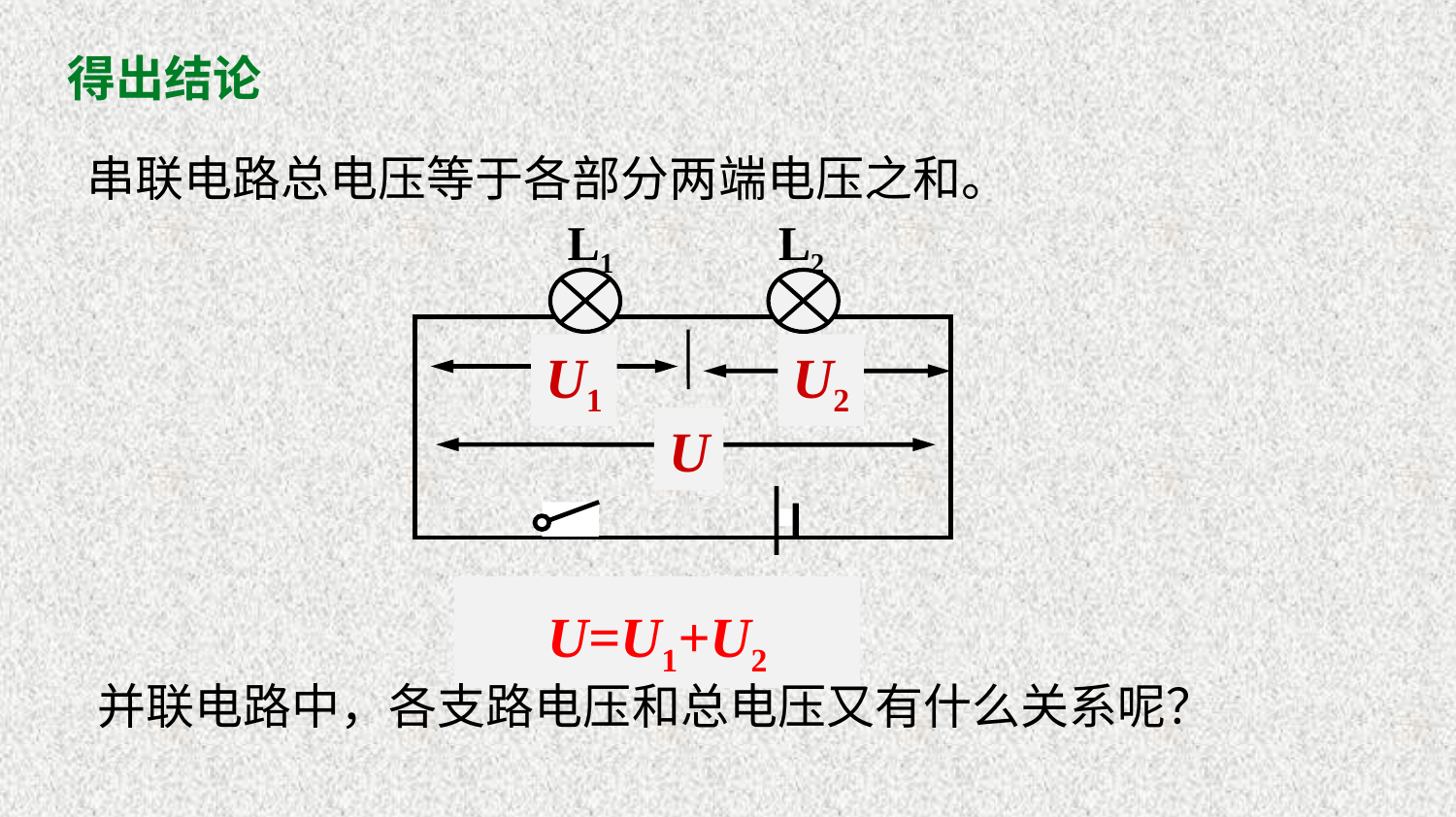

得出结论
串联电路总电压等于各部分两端电压之和。
L1
L2

U1
U2

U

U=U1+U2
并联电路中，各支路电压和总电压又有什么关系呢？